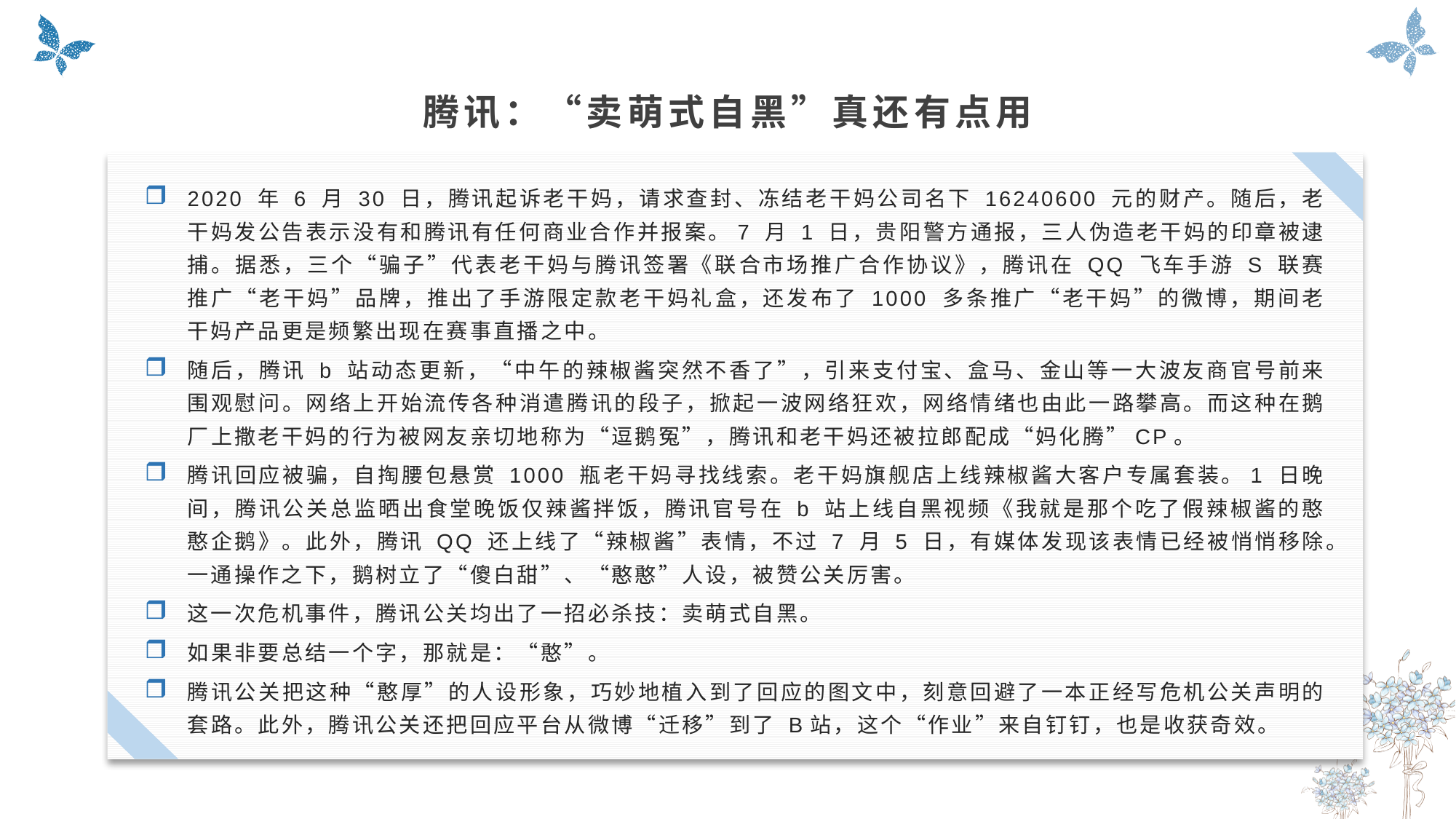

腾讯：“卖萌式自黑”真还有点用

2020 年 6 月 30 日，腾讯起诉老干妈，请求查封、冻结老干妈公司名下 16240600 元的财产。随后，老干妈发公告表示没有和腾讯有任何商业合作并报案。7 月 1 日，贵阳警方通报，三人伪造老干妈的印章被逮捕。据悉，三个“骗子”代表老干妈与腾讯签署《联合市场推广合作协议》，腾讯在 QQ 飞车手游 S 联赛推广“老干妈”品牌，推出了手游限定款老干妈礼盒，还发布了 1000 多条推广“老干妈”的微博，期间老干妈产品更是频繁出现在赛事直播之中。
随后，腾讯 b 站动态更新，“中午的辣椒酱突然不香了”，引来支付宝、盒马、金山等一大波友商官号前来围观慰问。网络上开始流传各种消遣腾讯的段子，掀起一波网络狂欢，网络情绪也由此一路攀高。而这种在鹅厂上撒老干妈的行为被网友亲切地称为“逗鹅冤”，腾讯和老干妈还被拉郎配成“妈化腾”CP。
腾讯回应被骗，自掏腰包悬赏 1000 瓶老干妈寻找线索。老干妈旗舰店上线辣椒酱大客户专属套装。1 日晚间，腾讯公关总监晒出食堂晚饭仅辣酱拌饭，腾讯官号在 b 站上线自黑视频《我就是那个吃了假辣椒酱的憨憨企鹅》。此外，腾讯 QQ 还上线了“辣椒酱”表情，不过 7 月 5 日，有媒体发现该表情已经被悄悄移除。一通操作之下，鹅树立了“傻白甜”、“憨憨”人设，被赞公关厉害。
这一次危机事件，腾讯公关均出了一招必杀技：卖萌式自黑。
如果非要总结一个字，那就是：“憨”。
腾讯公关把这种“憨厚”的人设形象，巧妙地植入到了回应的图文中，刻意回避了一本正经写危机公关声明的套路。此外，腾讯公关还把回应平台从微博“迁移”到了 B站，这个“作业”来自钉钉，也是收获奇效。